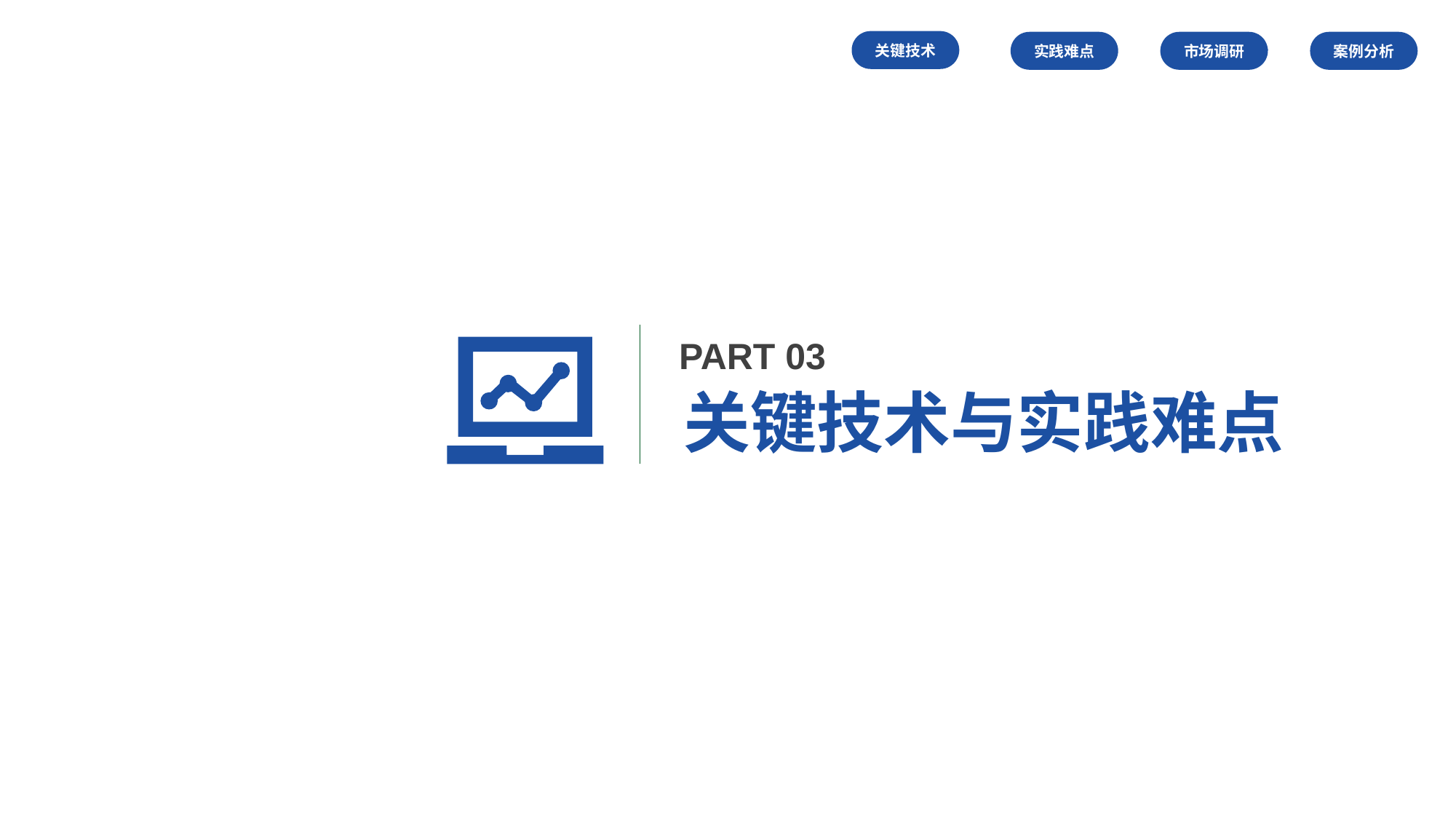

关键技术
实践难点
市场调研
案例分析
PART 03

关键技术与实践难点